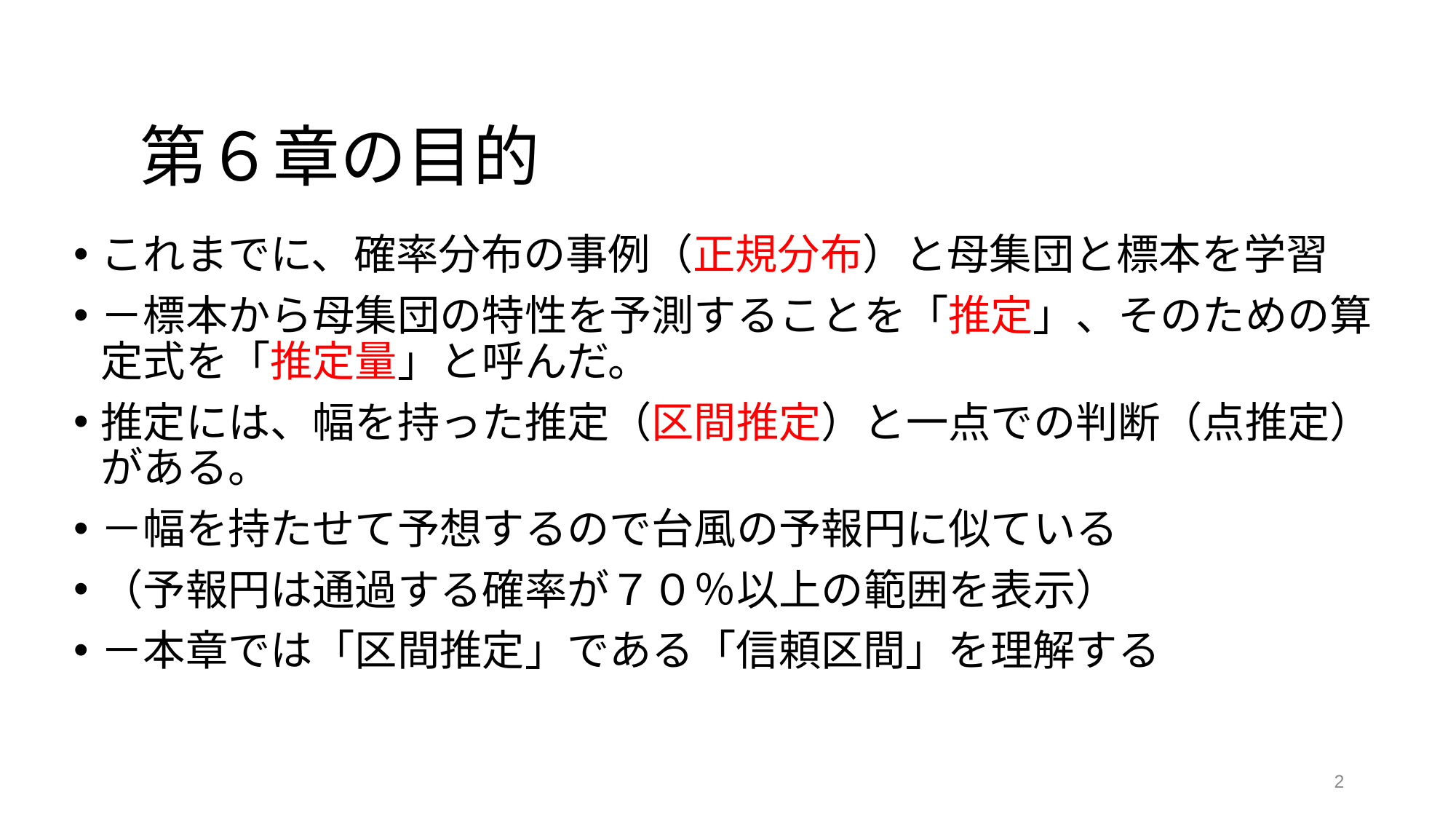

# 第６章の目的
これまでに、確率分布の事例（正規分布）と母集団と標本を学習
－標本から母集団の特性を予測することを「推定」、そのための算定式を「推定量」と呼んだ。
推定には、幅を持った推定（区間推定）と一点での判断（点推定）がある。
－幅を持たせて予想するので台風の予報円に似ている
（予報円は通過する確率が７０％以上の範囲を表示）
－本章では「区間推定」である「信頼区間」を理解する
2